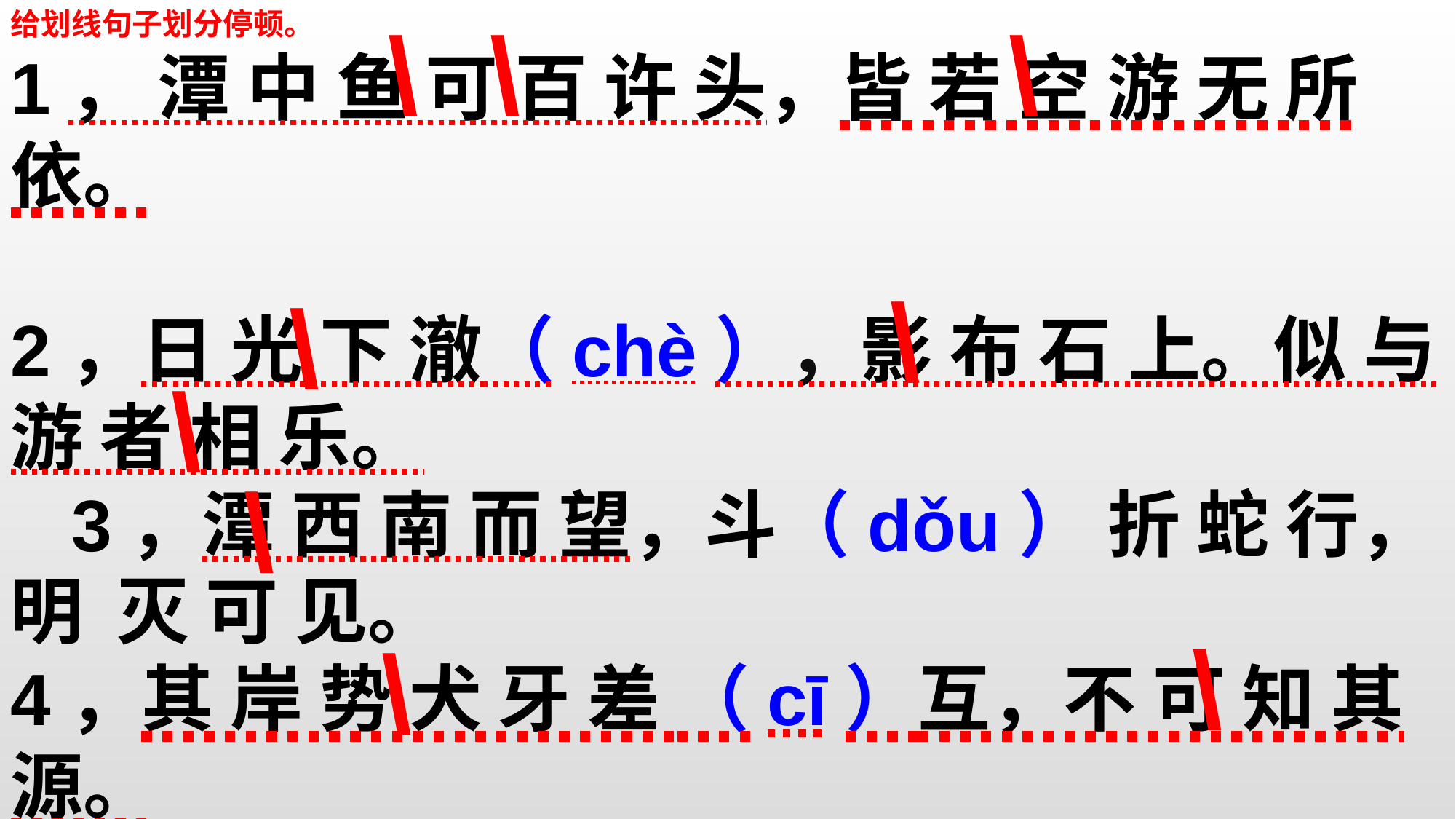

给划线句子划分停顿。
1， 潭 中 鱼 可 百 许 头，皆 若 空 游 无 所 依。

2，日 光 下 澈（chè），影 布 石 上。似 与游 者 相 乐。
   3，潭 西 南 而 望，斗（dǒu） 折 蛇 行，明  灭 可 见。
4，其 岸 势 犬 牙 差 （cī）互，不 可 知 其源。
\
\
\
\
\
\
\
\
\